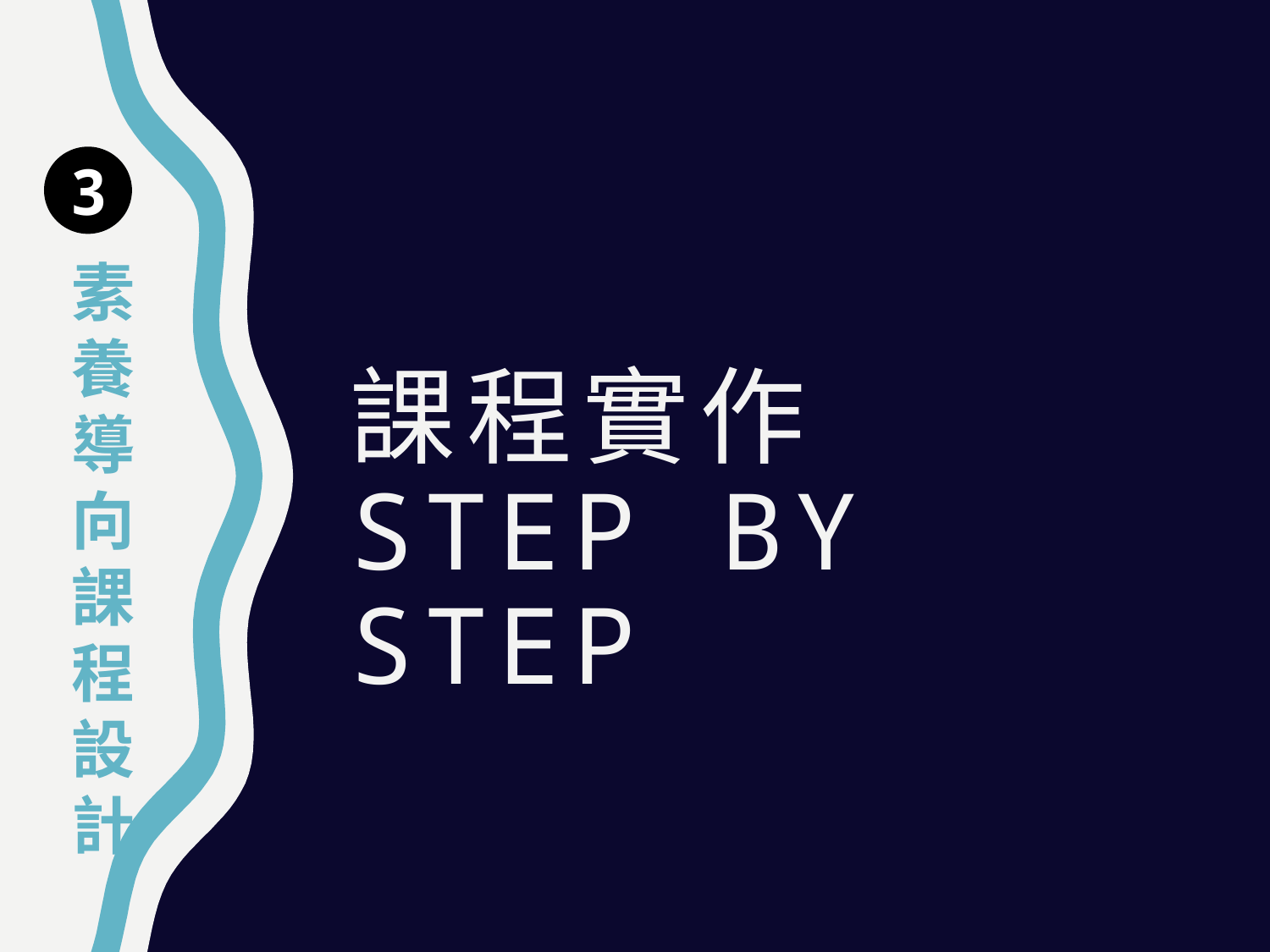

3
# 課程實作 Step by step
素養導向課程設計